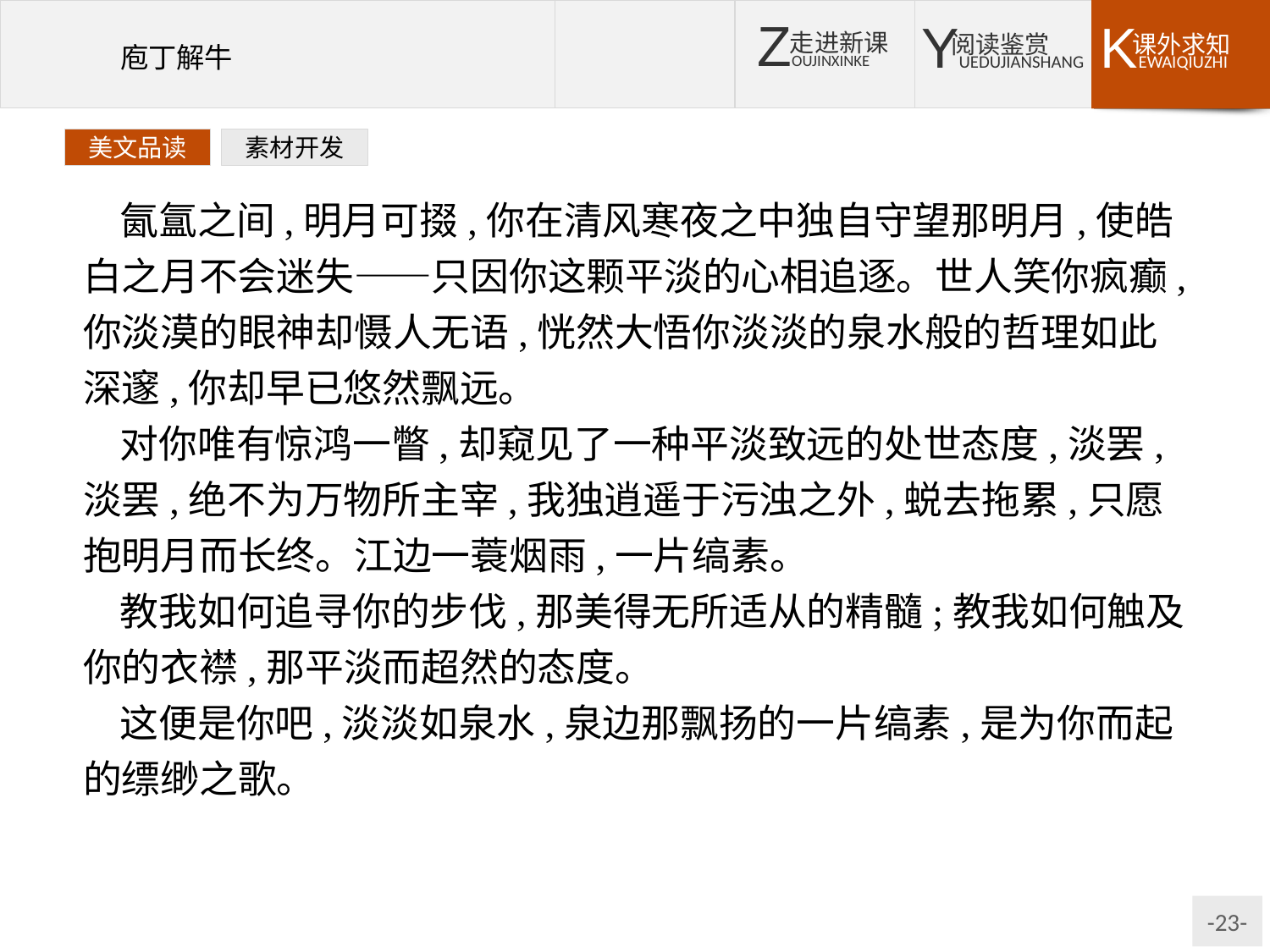

美文品读
素材开发
氤氲之间,明月可掇,你在清风寒夜之中独自守望那明月,使皓白之月不会迷失——只因你这颗平淡的心相追逐。世人笑你疯癫,你淡漠的眼神却慑人无语,恍然大悟你淡淡的泉水般的哲理如此深邃,你却早已悠然飘远。
对你唯有惊鸿一瞥,却窥见了一种平淡致远的处世态度,淡罢,淡罢,绝不为万物所主宰,我独逍遥于污浊之外,蜕去拖累,只愿抱明月而长终。江边一蓑烟雨,一片缟素。
教我如何追寻你的步伐,那美得无所适从的精髓;教我如何触及你的衣襟,那平淡而超然的态度。
这便是你吧,淡淡如泉水,泉边那飘扬的一片缟素,是为你而起的缥缈之歌。